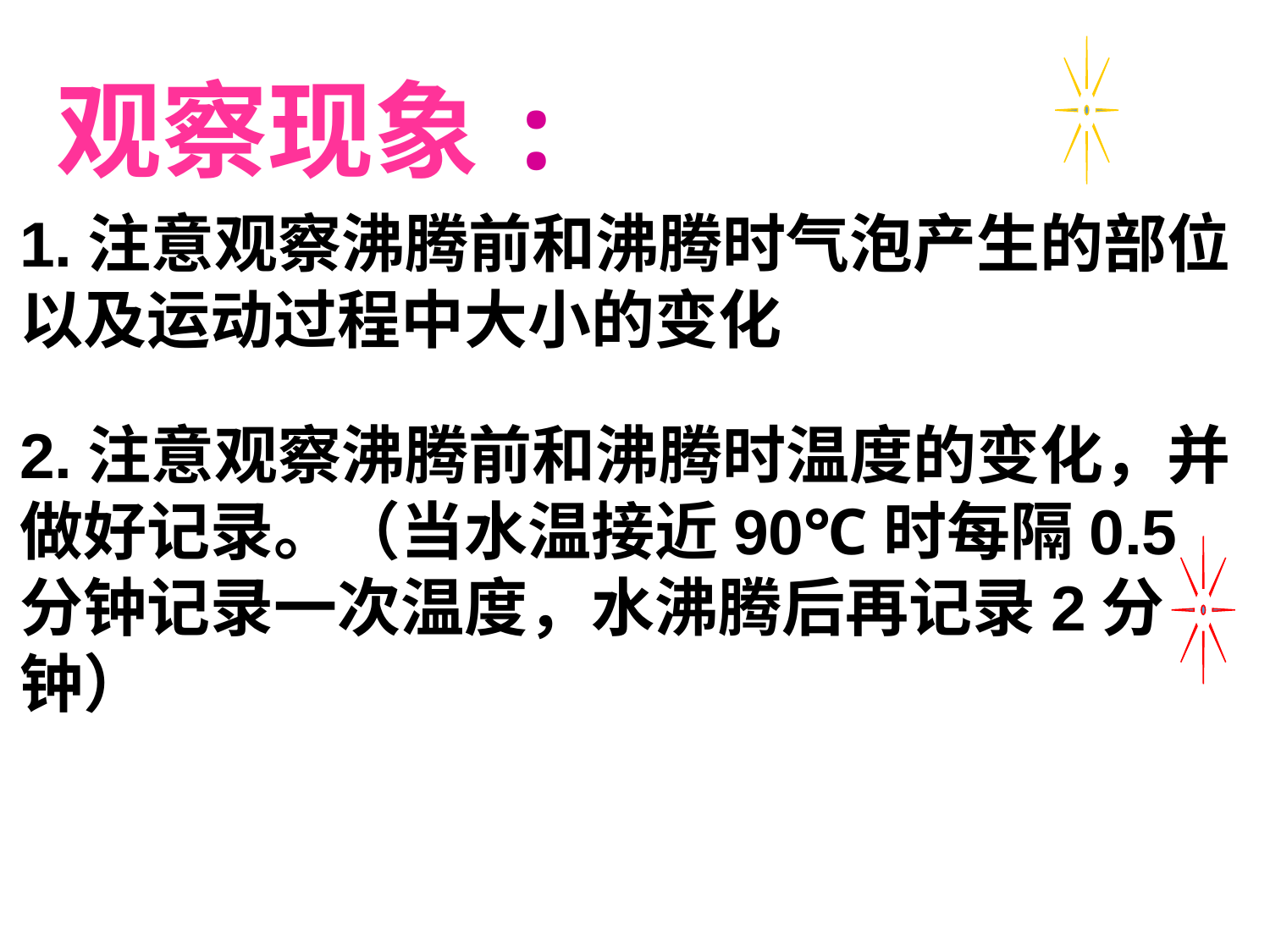

观察现象:
1.注意观察沸腾前和沸腾时气泡产生的部位以及运动过程中大小的变化

2.注意观察沸腾前和沸腾时温度的变化，并做好记录。（当水温接近90℃时每隔0.5分钟记录一次温度，水沸腾后再记录2分钟）